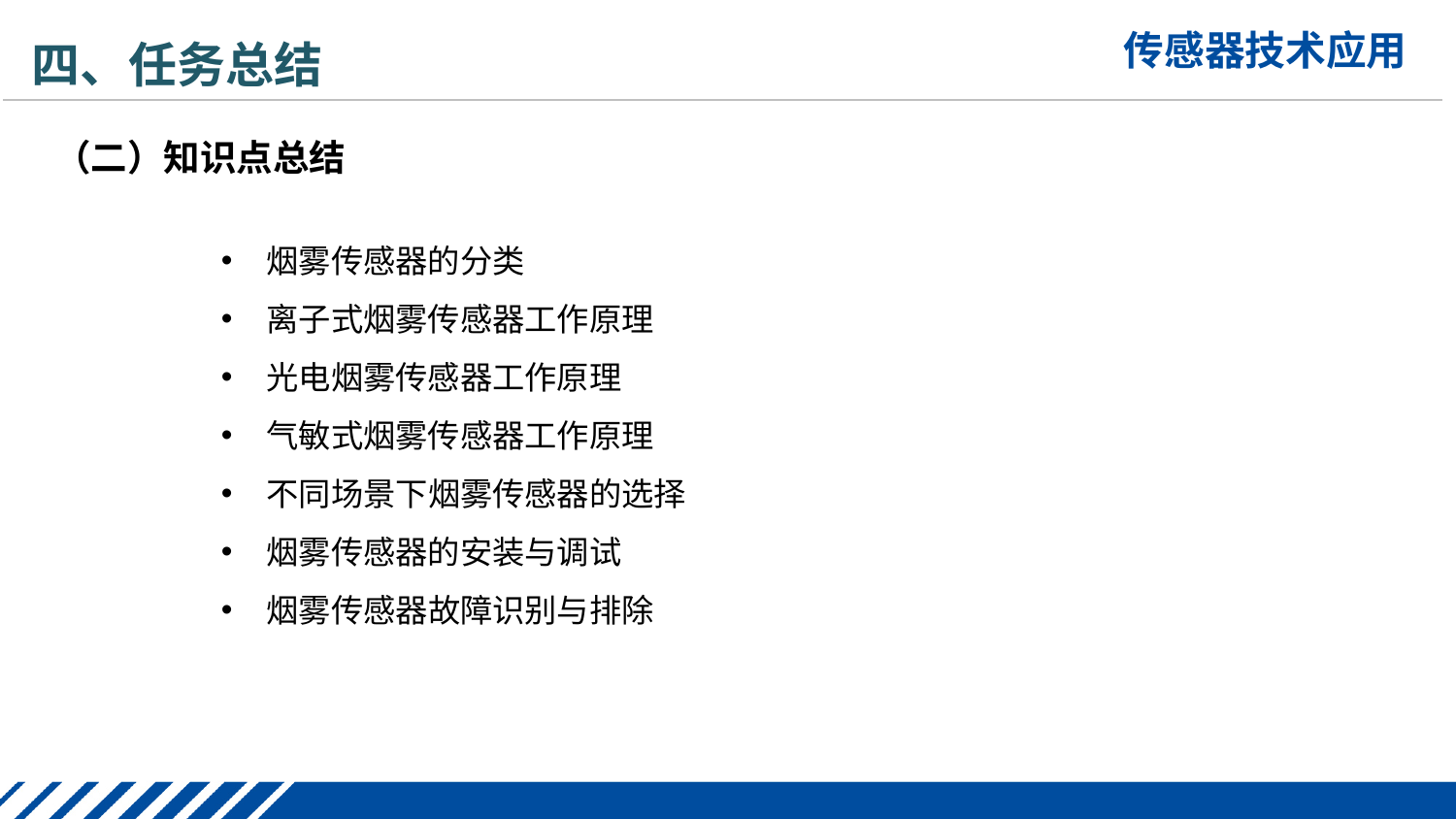

四、任务总结
（二）知识点总结
烟雾传感器的分类
离子式烟雾传感器工作原理
光电烟雾传感器工作原理
气敏式烟雾传感器工作原理
不同场景下烟雾传感器的选择
烟雾传感器的安装与调试
烟雾传感器故障识别与排除